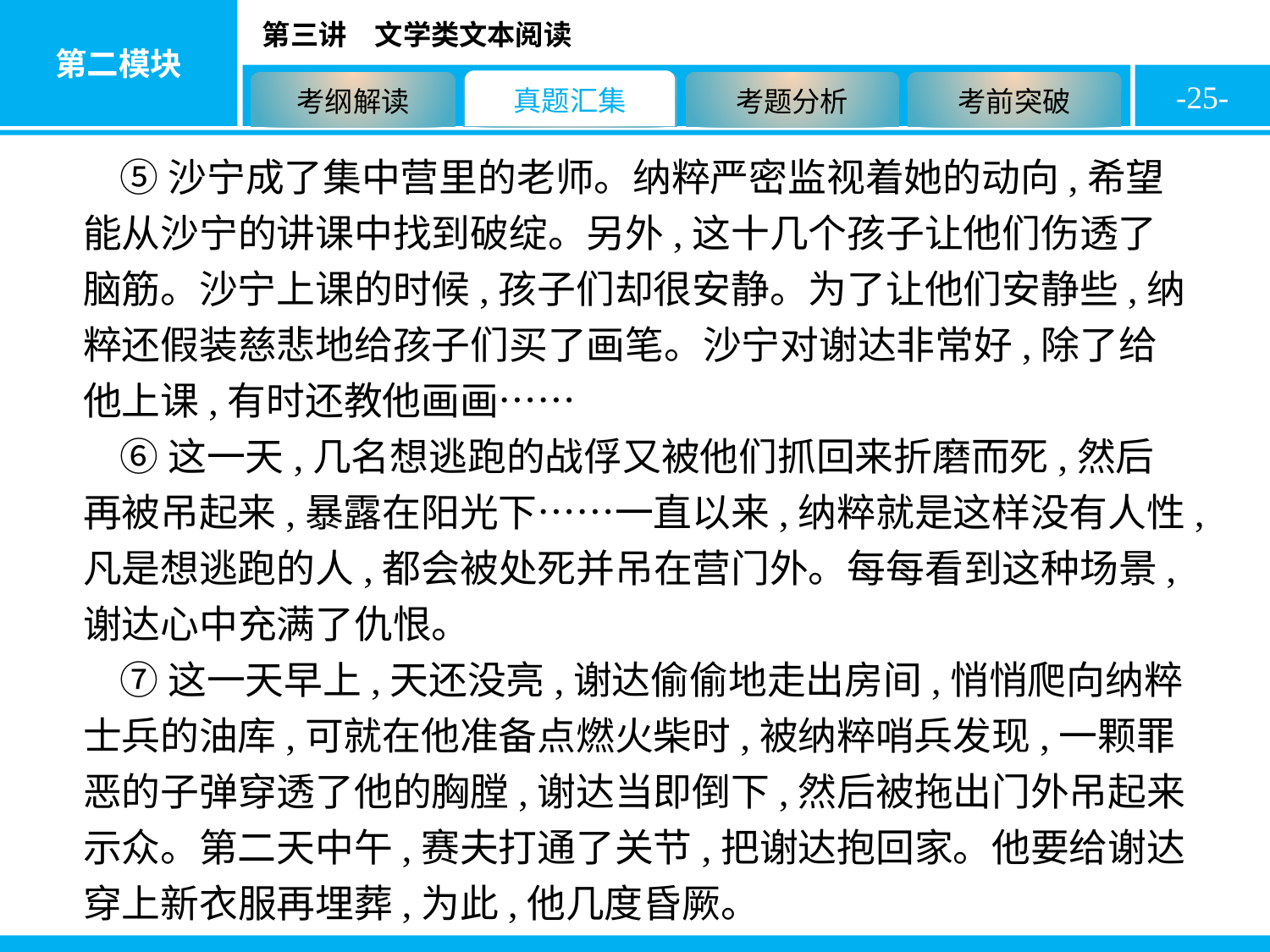

-25-
⑤沙宁成了集中营里的老师。纳粹严密监视着她的动向,希望能从沙宁的讲课中找到破绽。另外,这十几个孩子让他们伤透了脑筋。沙宁上课的时候,孩子们却很安静。为了让他们安静些,纳粹还假装慈悲地给孩子们买了画笔。沙宁对谢达非常好,除了给他上课,有时还教他画画……
⑥这一天,几名想逃跑的战俘又被他们抓回来折磨而死,然后再被吊起来,暴露在阳光下……一直以来,纳粹就是这样没有人性,凡是想逃跑的人,都会被处死并吊在营门外。每每看到这种场景,谢达心中充满了仇恨。
⑦这一天早上,天还没亮,谢达偷偷地走出房间,悄悄爬向纳粹士兵的油库,可就在他准备点燃火柴时,被纳粹哨兵发现,一颗罪恶的子弹穿透了他的胸膛,谢达当即倒下,然后被拖出门外吊起来示众。第二天中午,赛夫打通了关节,把谢达抱回家。他要给谢达穿上新衣服再埋葬,为此,他几度昏厥。